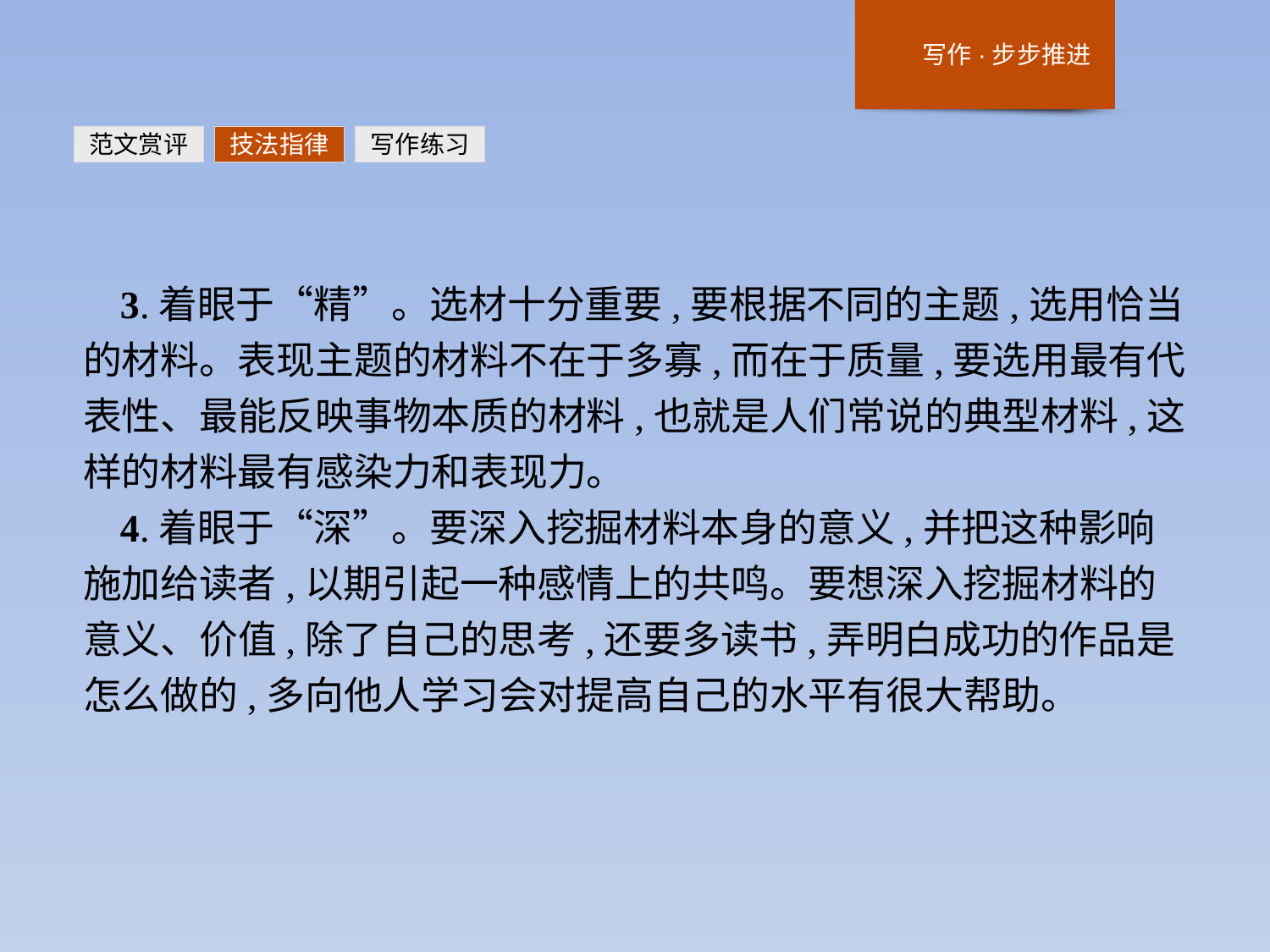

范文赏评
技法指律
写作练习
3.着眼于“精”。选材十分重要,要根据不同的主题,选用恰当的材料。表现主题的材料不在于多寡,而在于质量,要选用最有代表性、最能反映事物本质的材料,也就是人们常说的典型材料,这样的材料最有感染力和表现力。
4.着眼于“深”。要深入挖掘材料本身的意义,并把这种影响施加给读者,以期引起一种感情上的共鸣。要想深入挖掘材料的意义、价值,除了自己的思考,还要多读书,弄明白成功的作品是怎么做的,多向他人学习会对提高自己的水平有很大帮助。